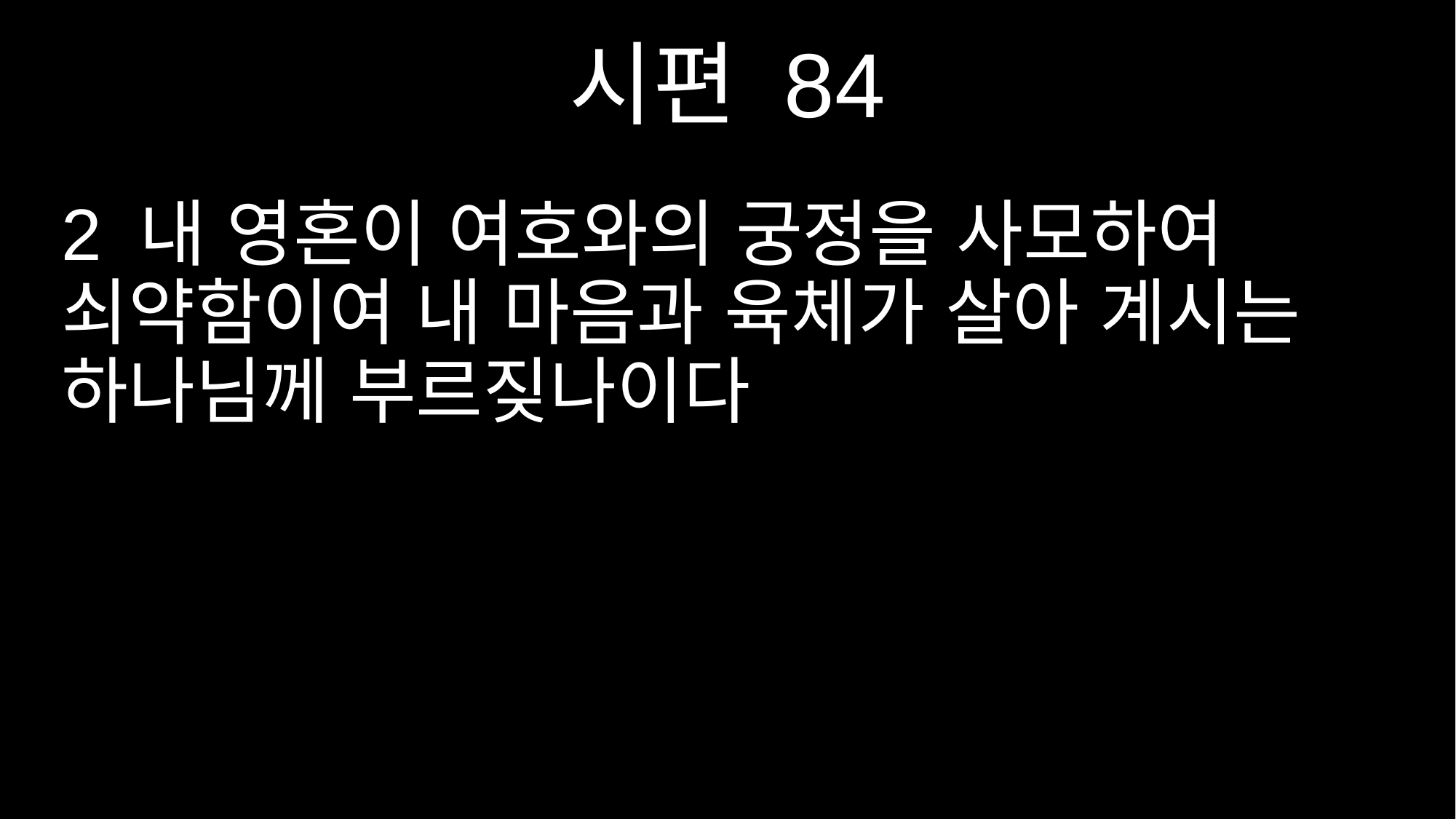

시편 84
2 내 영혼이 여호와의 궁정을 사모하여 쇠약함이여 내 마음과 육체가 살아 계시는 하나님께 부르짖나이다